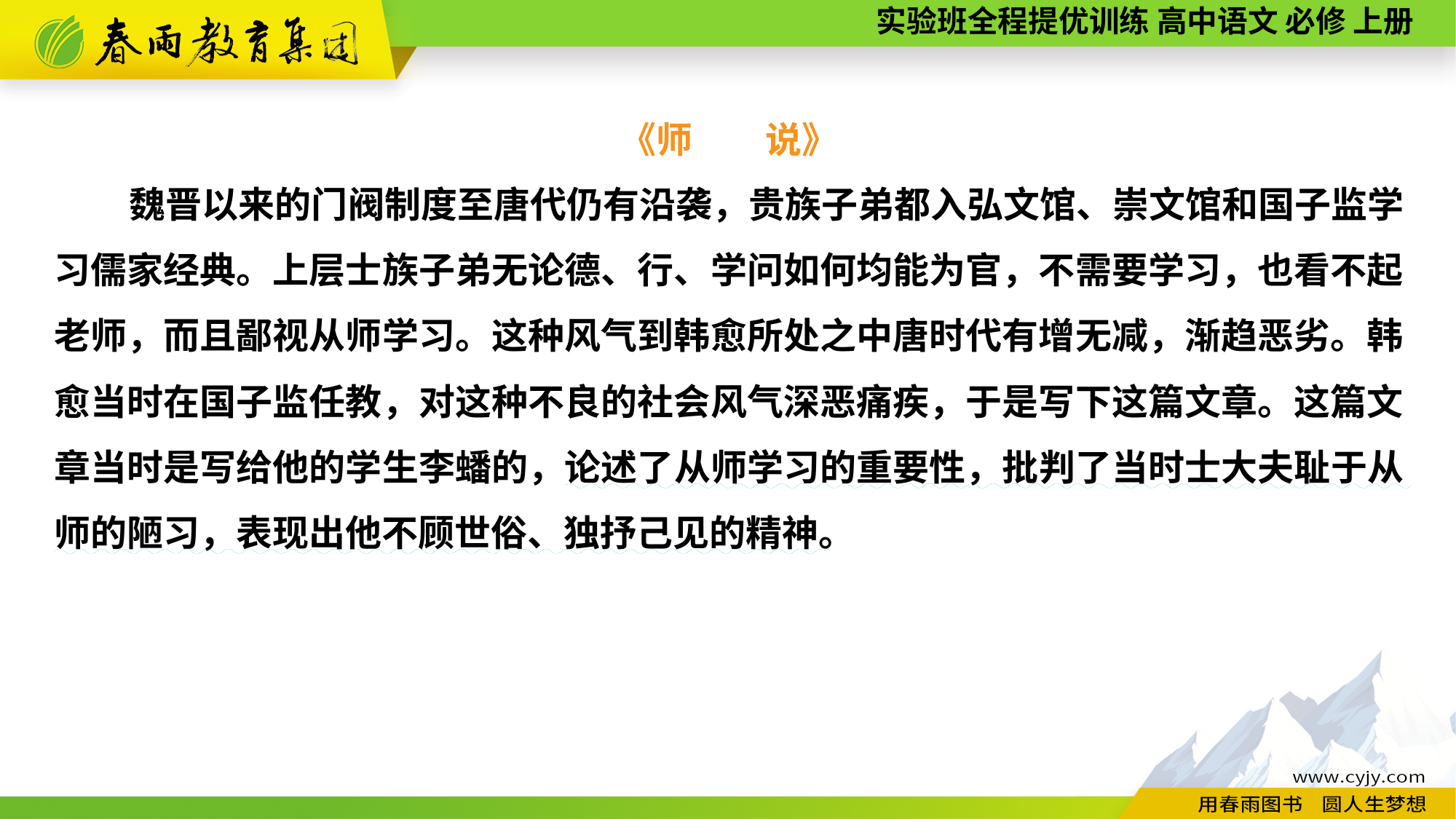

《师　　说》
魏晋以来的门阀制度至唐代仍有沿袭，贵族子弟都入弘文馆、崇文馆和国子监学习儒家经典。上层士族子弟无论德、行、学问如何均能为官，不需要学习，也看不起老师，而且鄙视从师学习。这种风气到韩愈所处之中唐时代有增无减，渐趋恶劣。韩愈当时在国子监任教，对这种不良的社会风气深恶痛疾，于是写下这篇文章。这篇文章当时是写给他的学生李蟠的，论述了从师学习的重要性，批判了当时士大夫耻于从师的陋习，表现出他不顾世俗、独抒己见的精神。